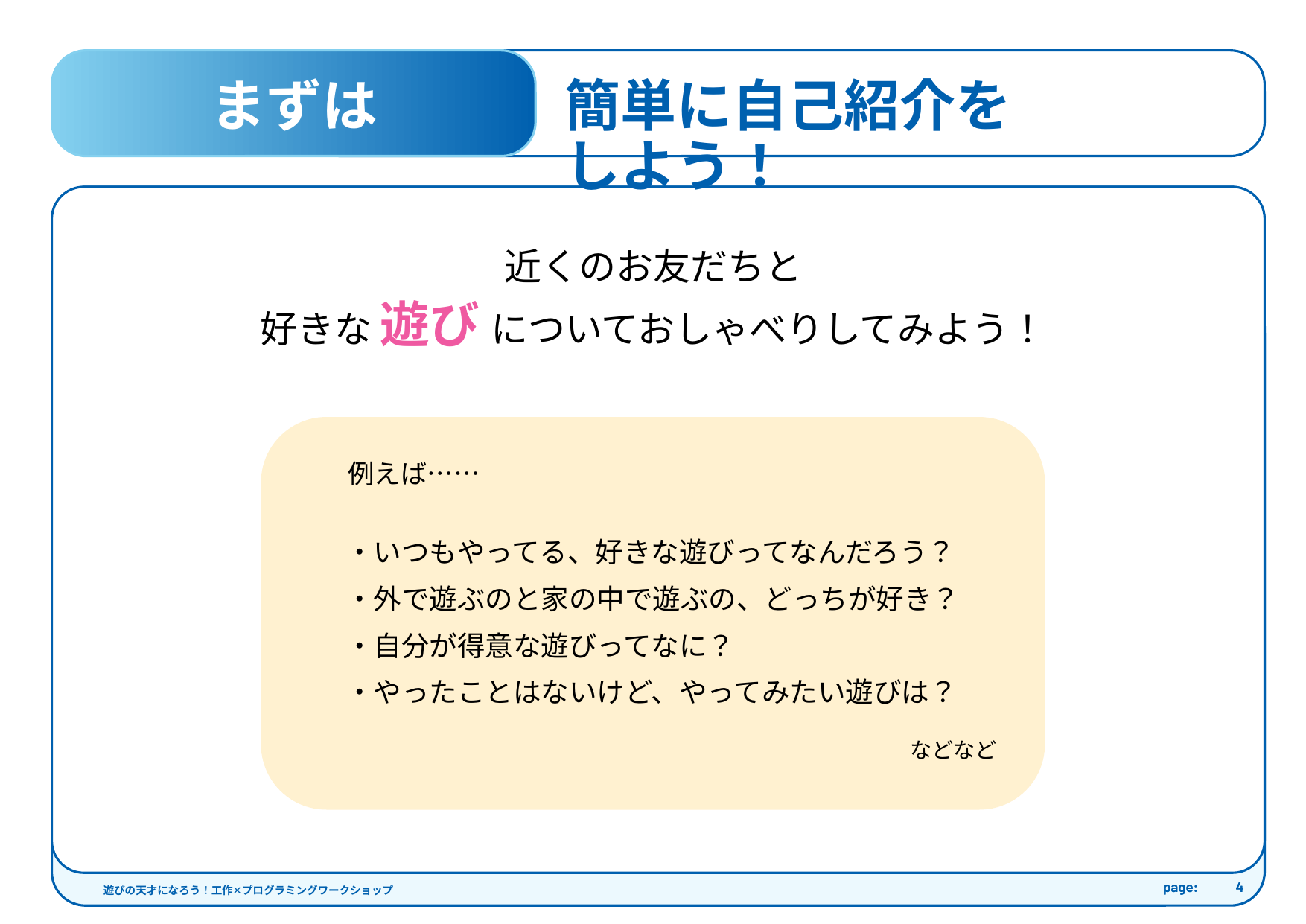

まずは
簡単に自己紹介をしよう！
近くのお友だちと
好きな 遊び についておしゃべりしてみよう！

例えば……
・いつもやってる、好きな遊びってなんだろう？
・外で遊ぶのと家の中で遊ぶの、どっちが好き？
・自分が得意な遊びってなに？
・やったことはないけど、やってみたい遊びは？
などなど